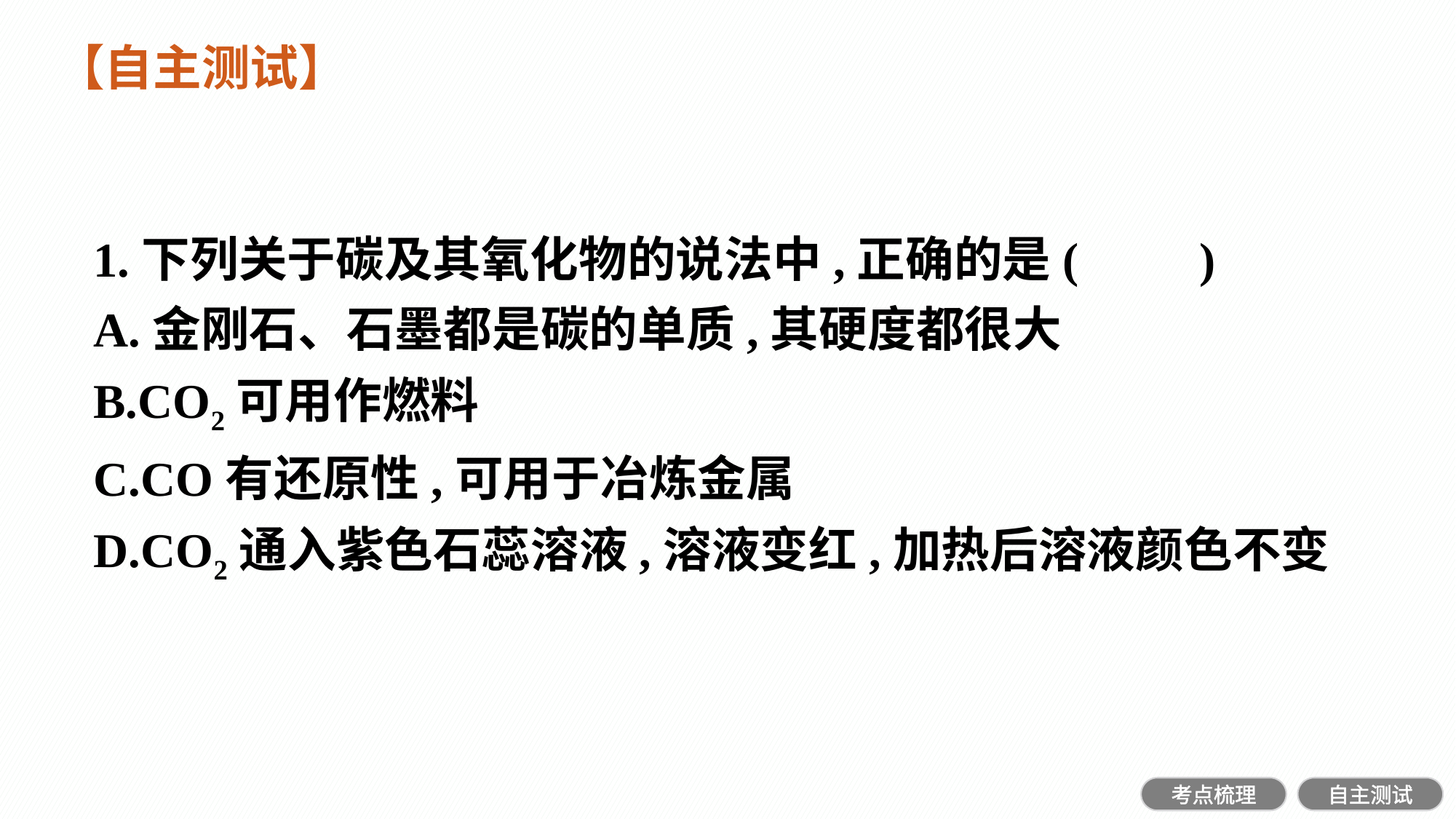

【自主测试】
1.下列关于碳及其氧化物的说法中,正确的是(　　)
A.金刚石、石墨都是碳的单质,其硬度都很大
B.CO2可用作燃料
C.CO有还原性,可用于冶炼金属
D.CO2通入紫色石蕊溶液,溶液变红,加热后溶液颜色不变